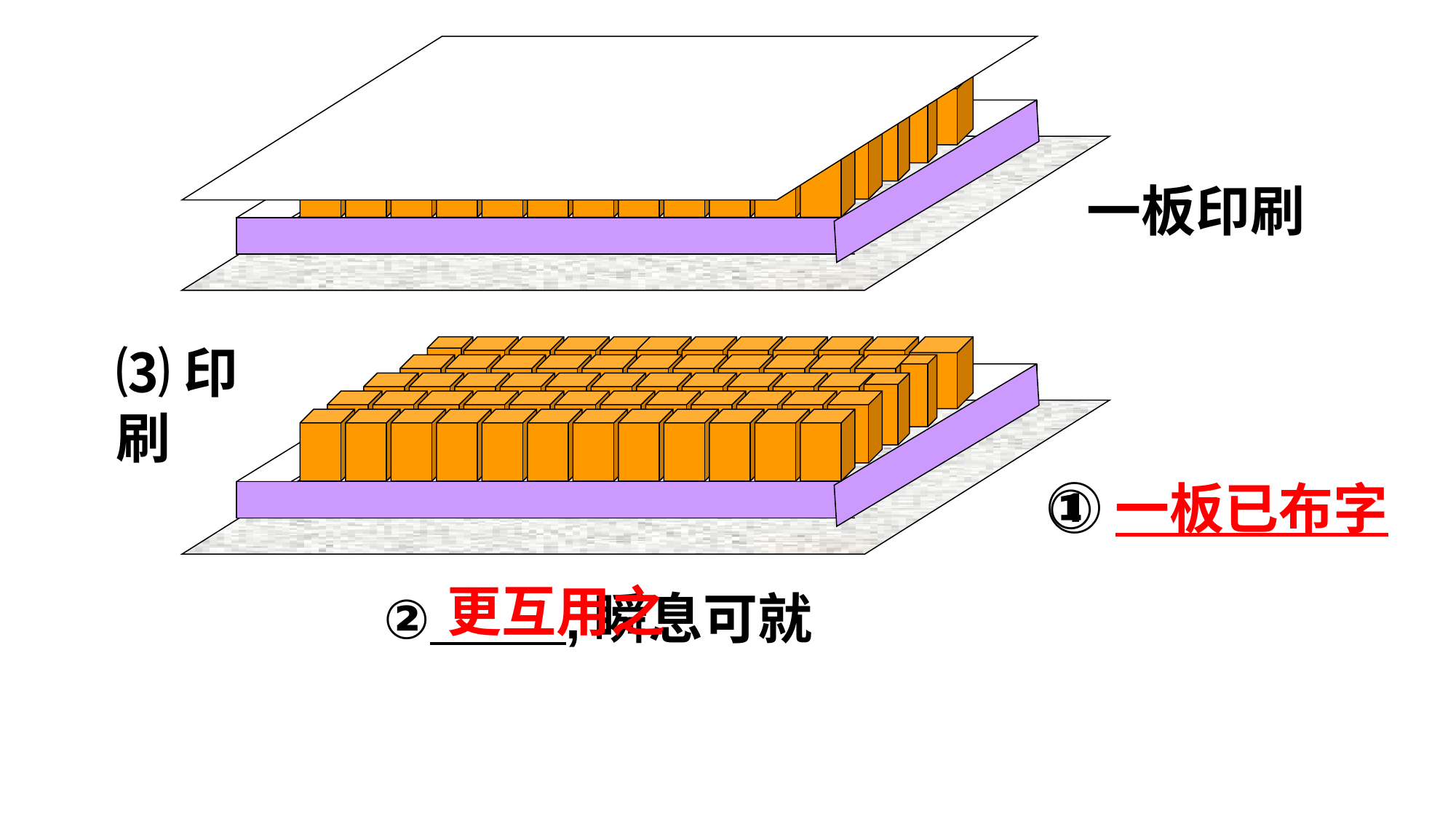

一板印刷
⑶印刷

①一板已布字
①
更互用之
②         ,瞬息可就